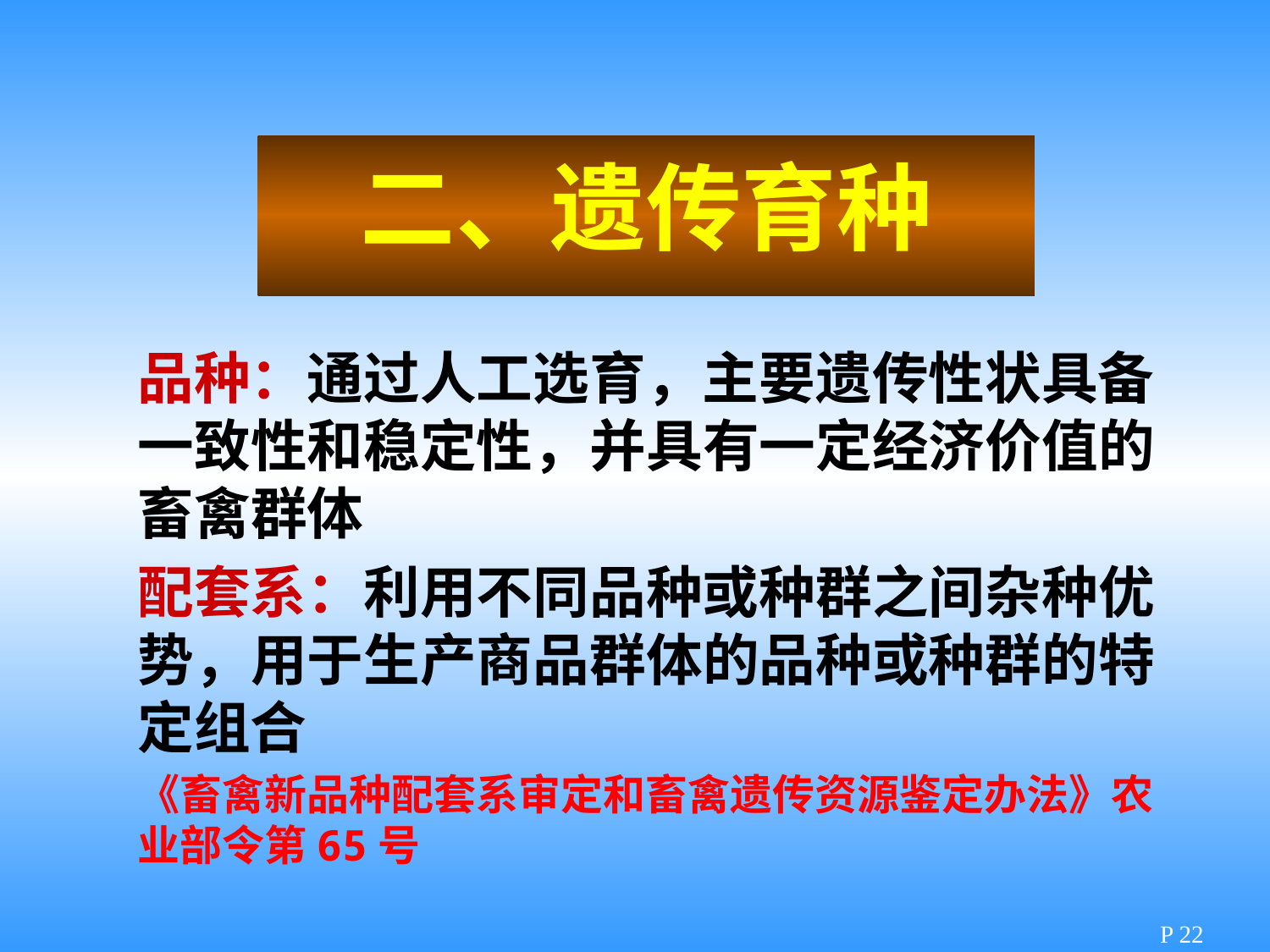

二、遗传育种
品种：通过人工选育，主要遗传性状具备一致性和稳定性，并具有一定经济价值的畜禽群体
配套系：利用不同品种或种群之间杂种优势，用于生产商品群体的品种或种群的特定组合
《畜禽新品种配套系审定和畜禽遗传资源鉴定办法》农业部令第65号
P 22